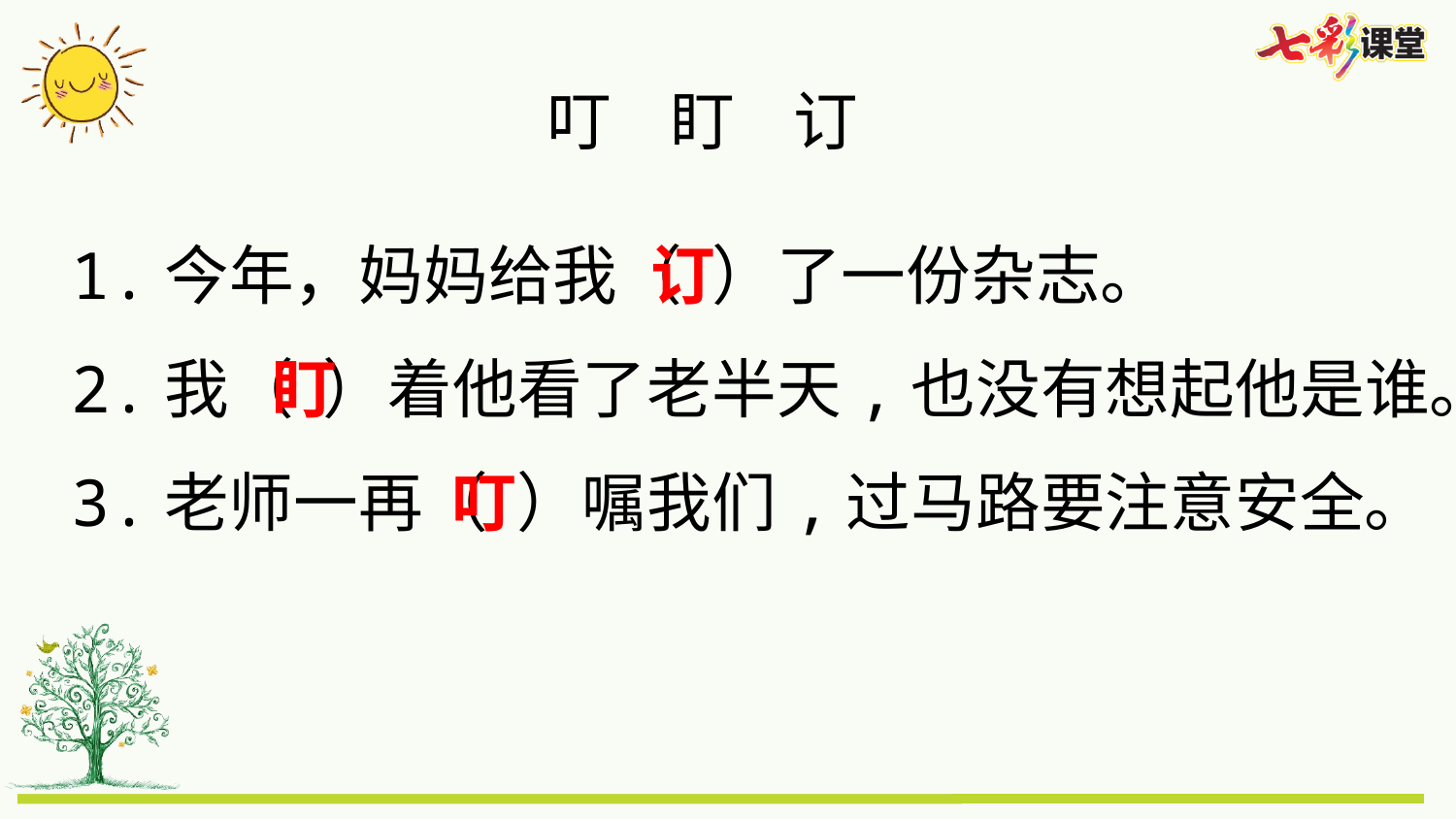

叮    盯    订
订
1.今年，妈妈给我（  ）了一份杂志。
2.我（  ）着他看了老半天,也没有想起他是谁。
盯
叮
3.老师一再（  ）嘱我们,过马路要注意安全。